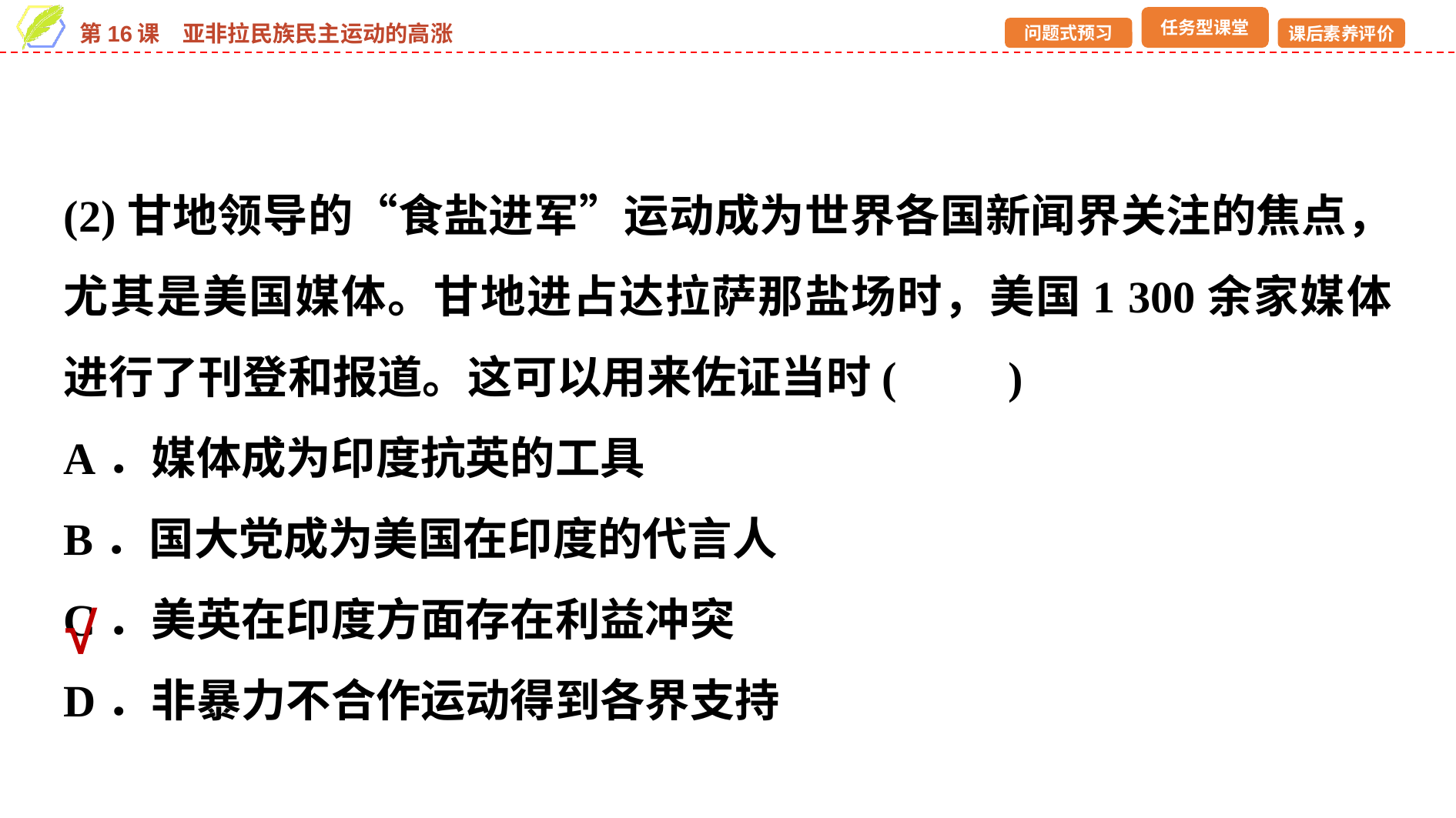

(2)甘地领导的“食盐进军”运动成为世界各国新闻界关注的焦点，尤其是美国媒体。甘地进占达拉萨那盐场时，美国1 300余家媒体进行了刊登和报道。这可以用来佐证当时(　　)
A．媒体成为印度抗英的工具
B．国大党成为美国在印度的代言人
C．美英在印度方面存在利益冲突
D．非暴力不合作运动得到各界支持
√